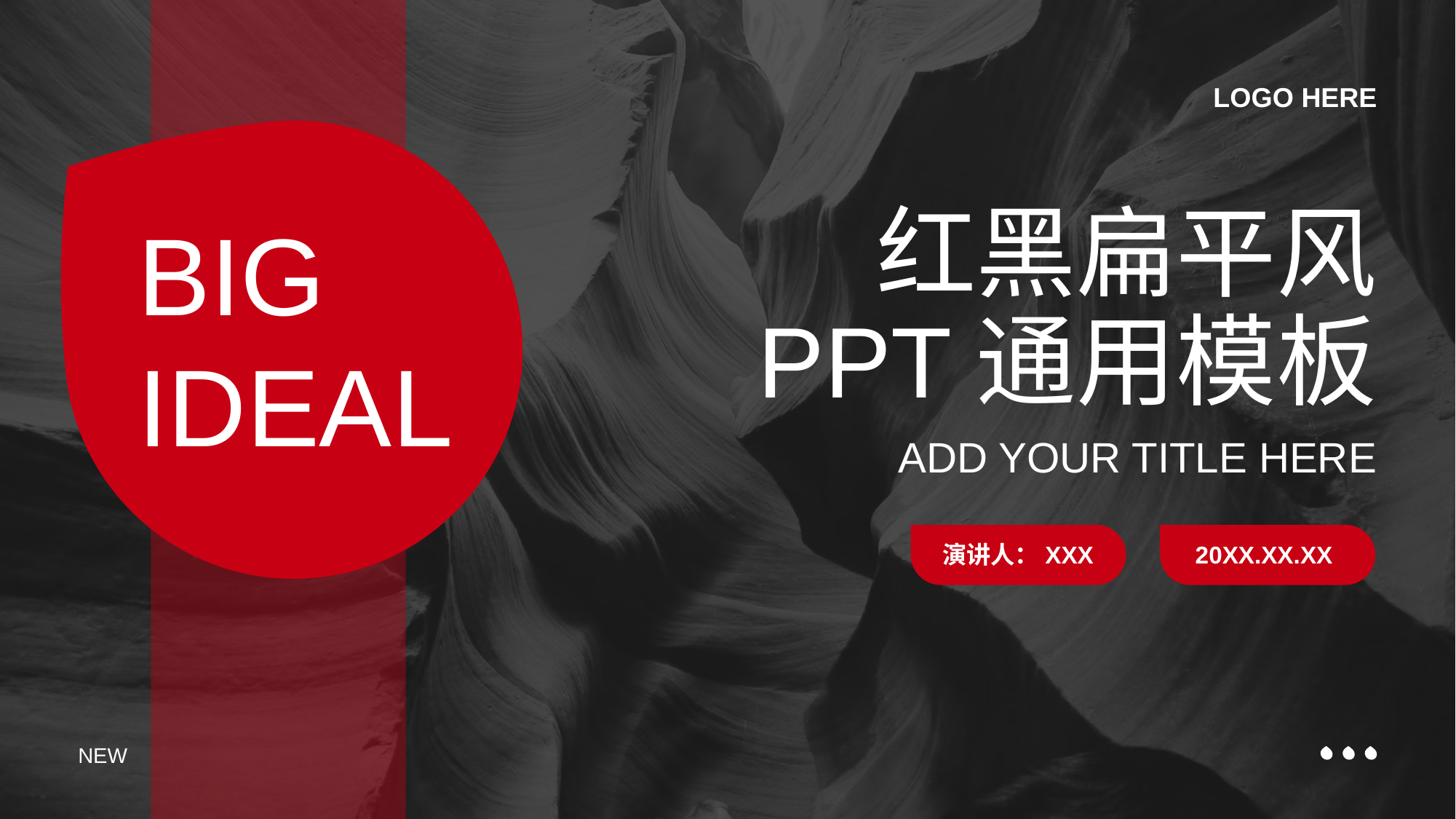

LOGO HERE
# 红黑扁平风 PPT通用模板
BIG
IDEAL
ADD YOUR TITLE HERE

演讲人：XXX
20XX.XX.XX
NEW